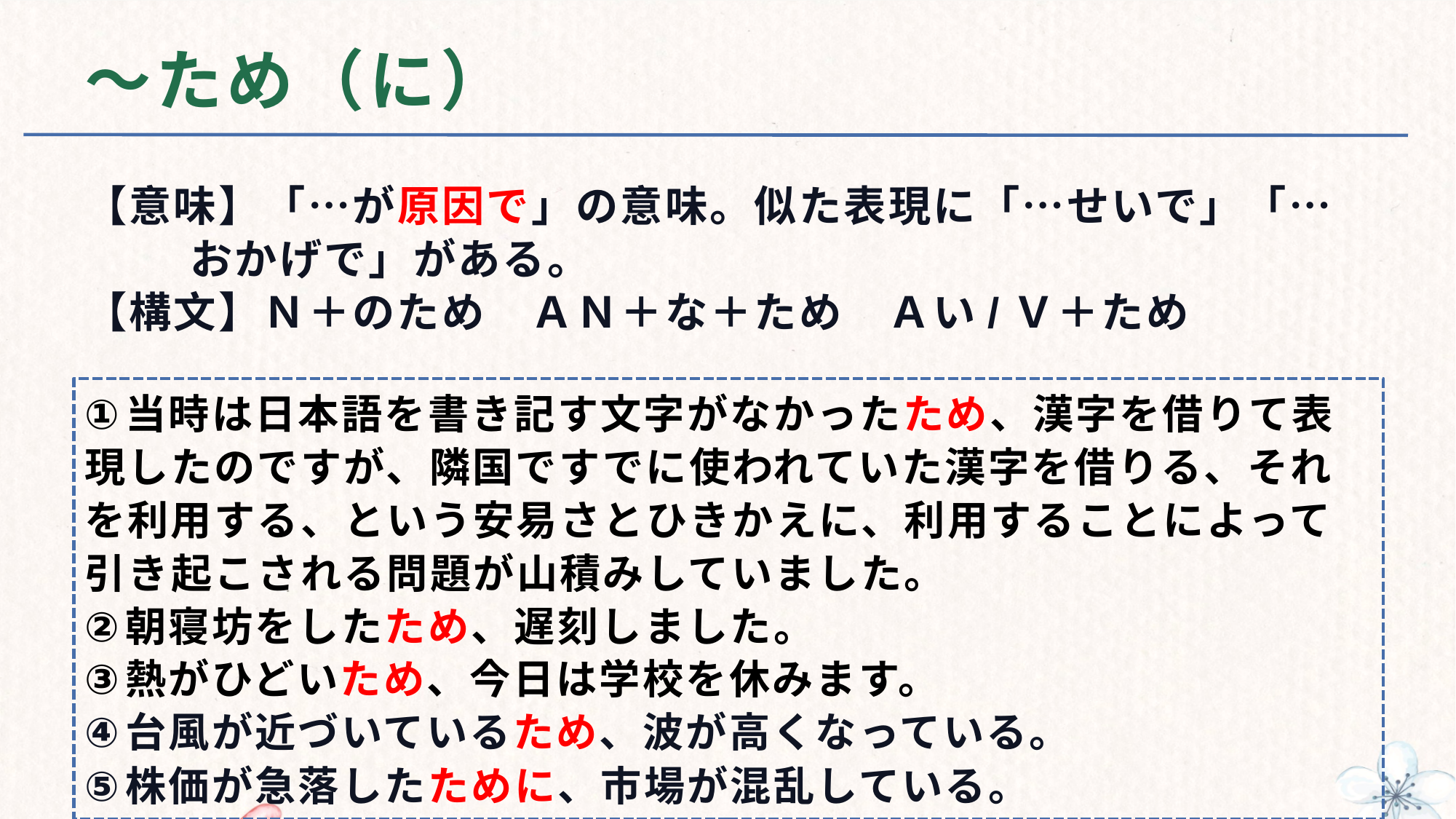

# ～ため（に）
【意味】「…が原因で」の意味。似た表現に「…せいで」「…
        おかげで」がある。
【構文】Ｎ＋のため　ＡＮ＋な＋ため　Ａい/Ｖ＋ため
当時は日本語を書き記す文字がなかったため、漢字を借りて表現したのですが、隣国ですでに使われていた漢字を借りる、それを利用する、という安易さとひきかえに、利用することによって引き起こされる問題が山積みしていました。
朝寝坊をしたため、遅刻しました。
熱がひどいため、今日は学校を休みます。
台風が近づいているため、波が高くなっている。
株価が急落したために、市場が混乱している。